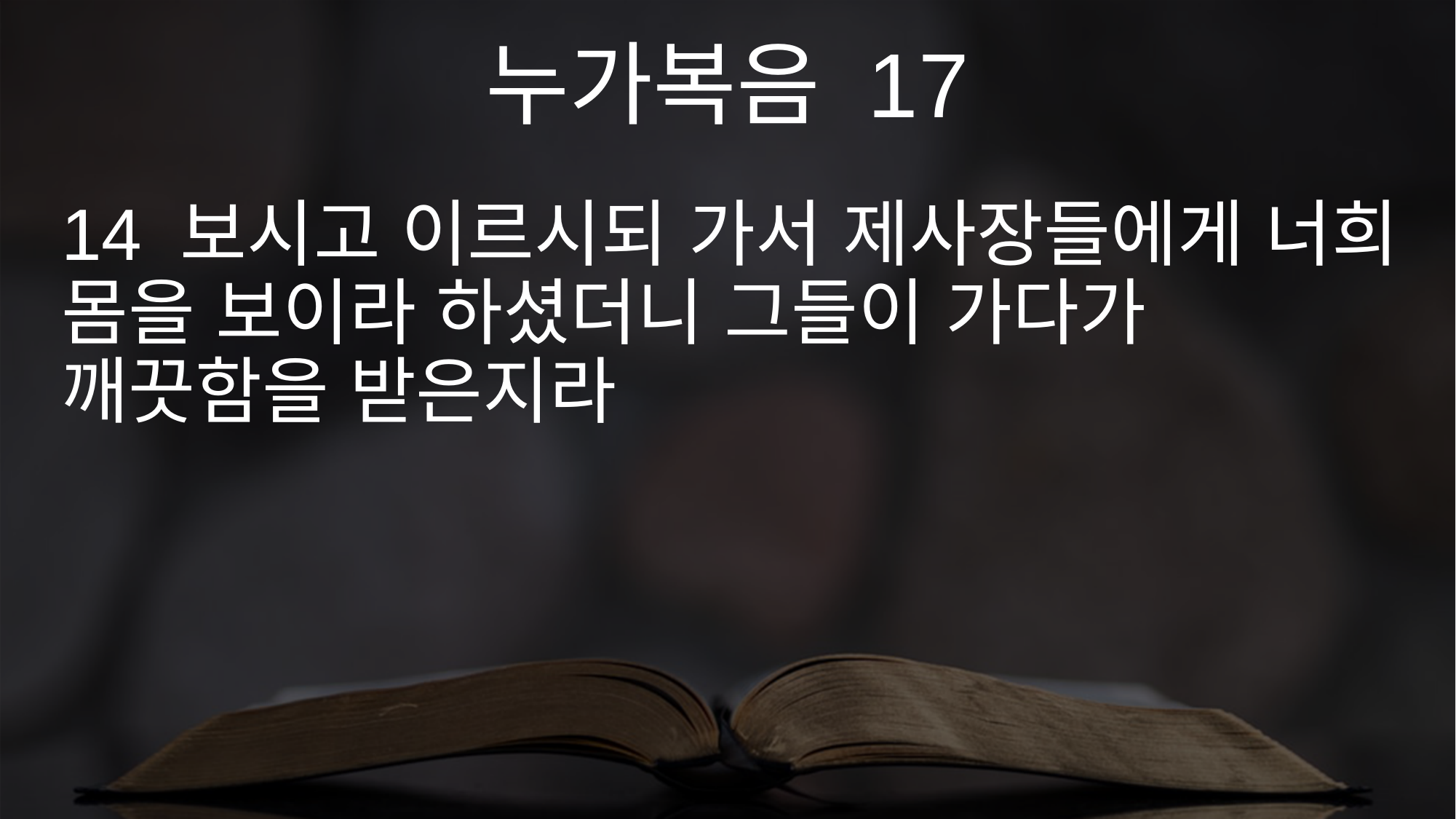

누가복음 17
14 보시고 이르시되 가서 제사장들에게 너희 몸을 보이라 하셨더니 그들이 가다가 깨끗함을 받은지라